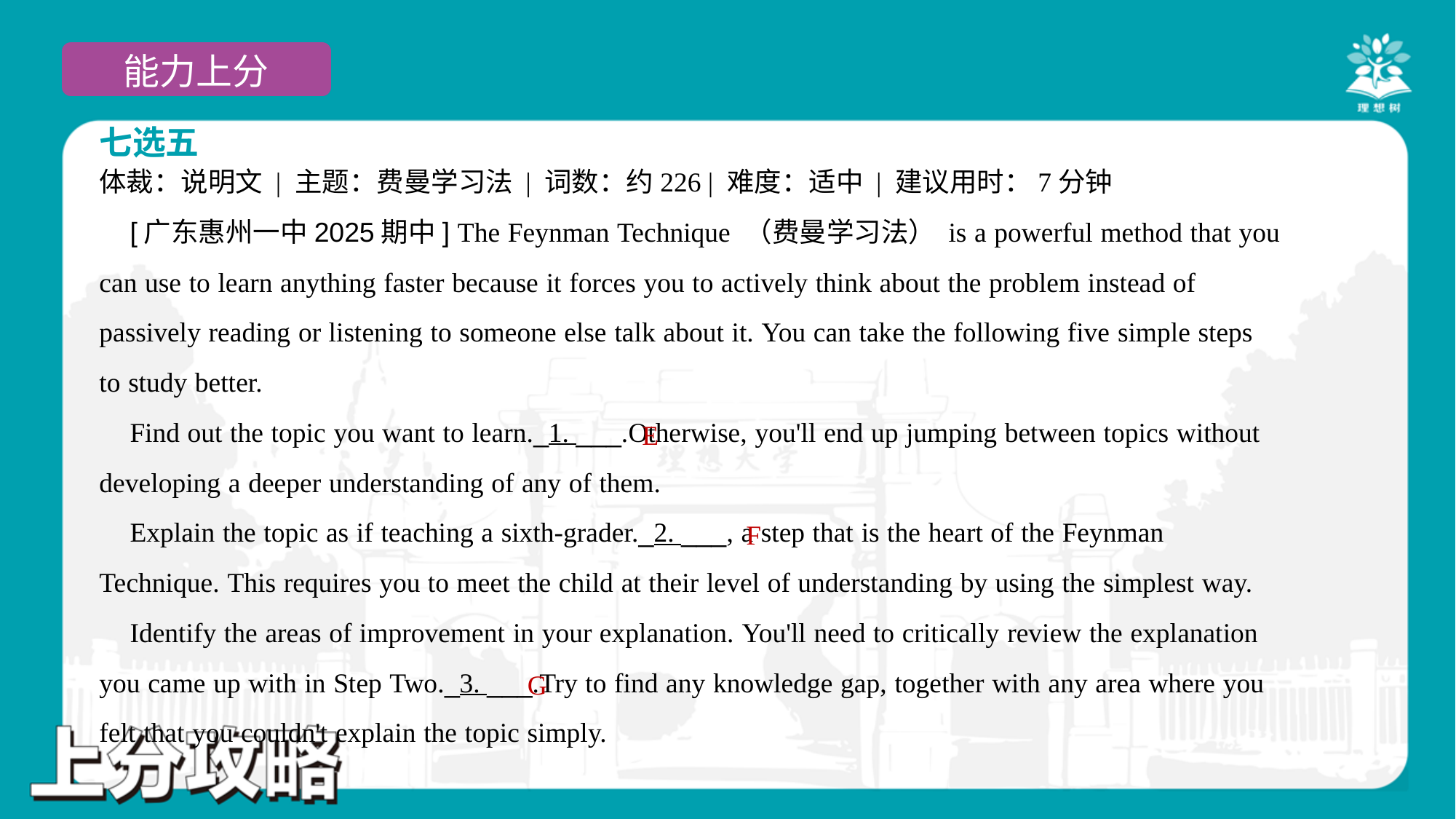

七选五
体裁：说明文 | 主题：费曼学习法 | 词数：约226 | 难度：适中 | 建议用时：7分钟
    [广东惠州一中2025期中] The Feynman Technique （费曼学习法） is a powerful method that you
can use to learn anything faster because it forces you to actively think about the problem instead of
passively reading or listening to someone else talk about it. You can take the following five simple steps
to study better.
    Find out the topic you want to learn._1. ___.Otherwise, you'll end up jumping between topics without
developing a deeper understanding of any of them.
    Explain the topic as if teaching a sixth-grader._2. ___, a step that is the heart of the Feynman
Technique. This requires you to meet the child at their level of understanding by using the simplest way.
    Identify the areas of improvement in your explanation. You'll need to critically review the explanation
you came up with in Step Two._3. ___.Try to find any knowledge gap, together with any area where you
felt that you couldn't explain the topic simply.

E
F
G